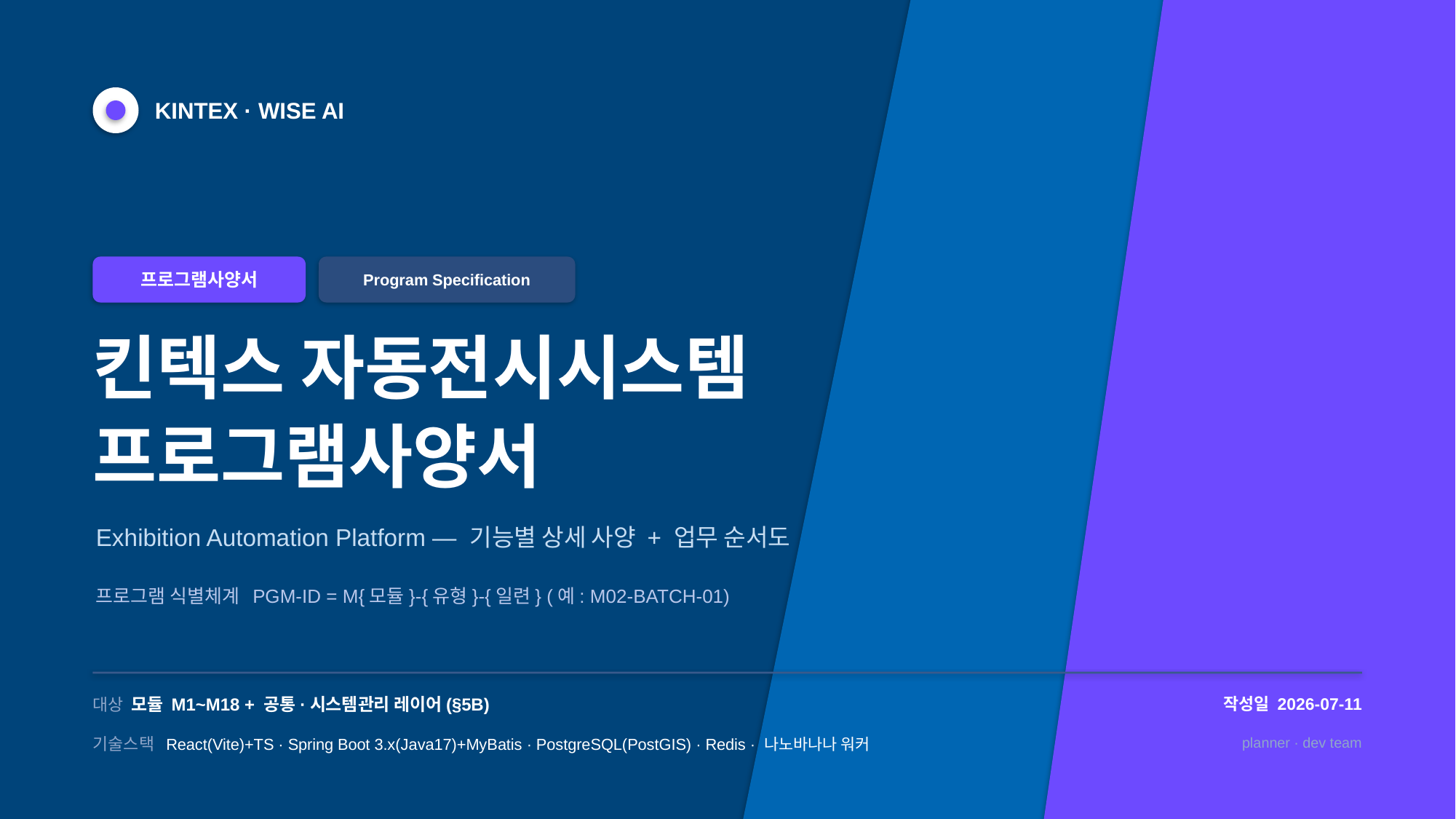

KINTEX · WISE AI

프로그램사양서

Program Specification
킨텍스 자동전시시스템
프로그램사양서
Exhibition Automation Platform — 기능별 상세 사양 + 업무 순서도
프로그램 식별체계  PGM-ID = M{모듈}-{유형}-{일련} (예: M02-BATCH-01)

대상  모듈 M1~M18 + 공통·시스템관리 레이어(§5B)
작성일 2026-07-11
기술스택  React(Vite)+TS · Spring Boot 3.x(Java17)+MyBatis · PostgreSQL(PostGIS) · Redis · 나노바나나 워커
planner · dev team